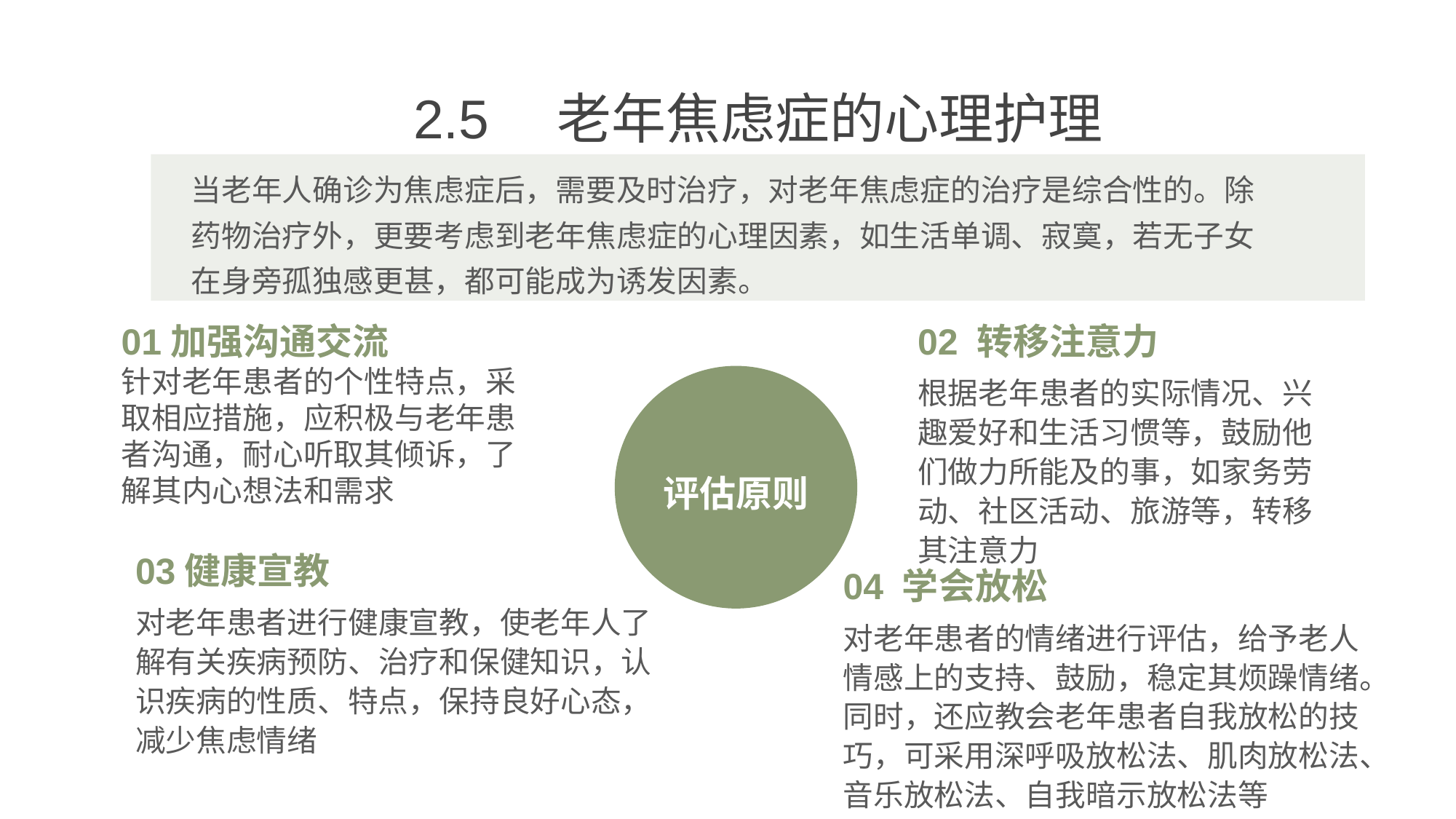

2.5　老年焦虑症的心理护理

当老年人确诊为焦虑症后，需要及时治疗，对老年焦虑症的治疗是综合性的。除药物治疗外，更要考虑到老年焦虑症的心理因素，如生活单调、寂寞，若无子女在身旁孤独感更甚，都可能成为诱发因素。
01加强沟通交流
针对老年患者的个性特点，采取相应措施，应积极与老年患者沟通，耐心听取其倾诉，了解其内心想法和需求

02 转移注意力
根据老年患者的实际情况、兴趣爱好和生活习惯等，鼓励他们做力所能及的事，如家务劳动、社区活动、旅游等，转移其注意力
评估原则
03健康宣教
对老年患者进行健康宣教，使老年人了解有关疾病预防、治疗和保健知识，认识疾病的性质、特点，保持良好心态，减少焦虑情绪
04 学会放松
对老年患者的情绪进行评估，给予老人情感上的支持、鼓励，稳定其烦躁情绪。同时，还应教会老年患者自我放松的技巧，可采用深呼吸放松法、肌肉放松法、音乐放松法、自我暗示放松法等